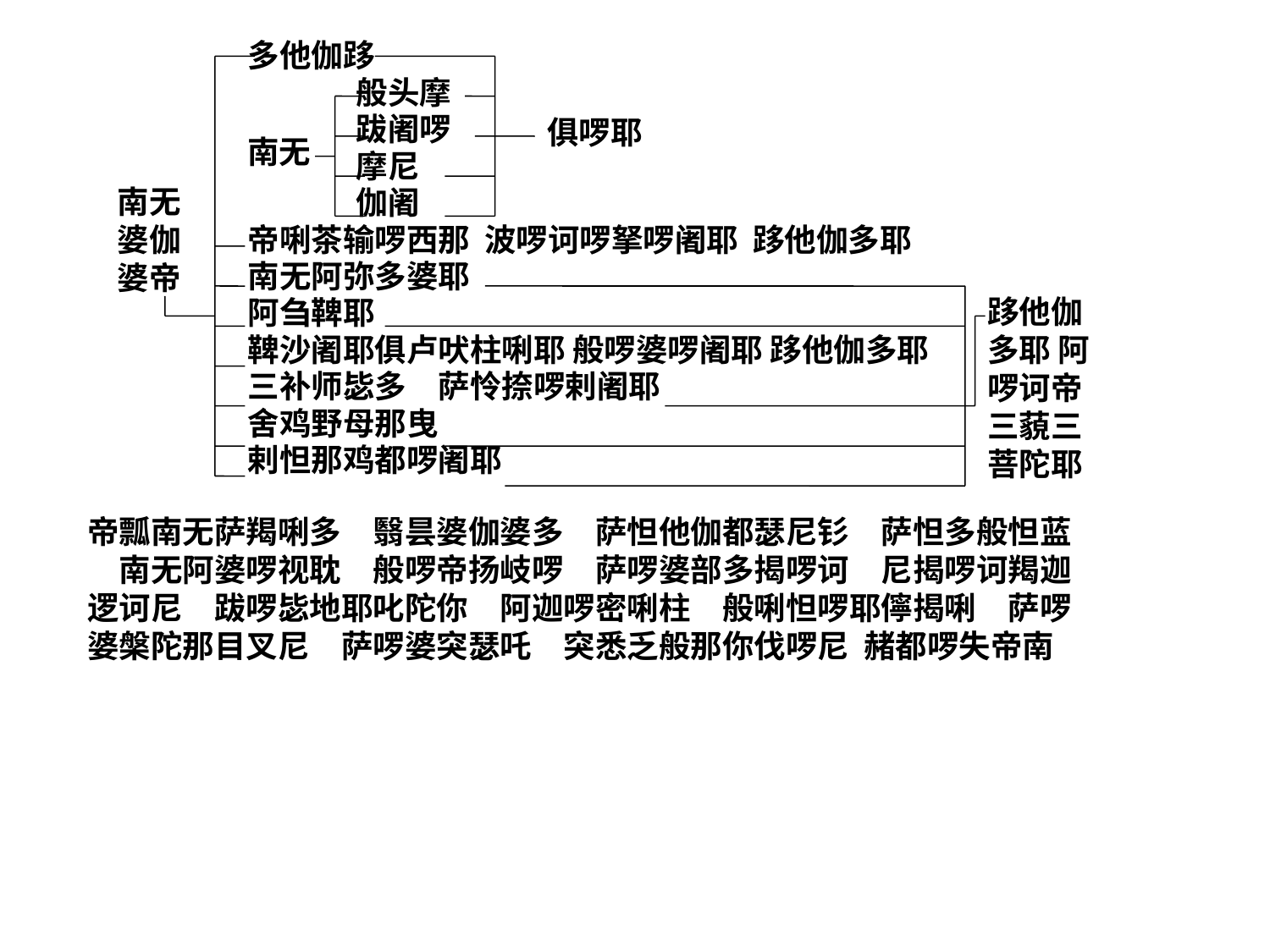

多他伽跢
              般头摩
              跋阇啰
              摩尼
              伽阇
帝唎茶输啰西那  波啰诃啰拏啰阇耶  跢他伽多耶
南无阿弥多婆耶
阿刍鞞耶
鞞沙阇耶俱卢吠柱唎耶 般啰婆啰阇耶 跢他伽多耶
三补师毖多　萨怜捺啰剌阇耶
舍鸡野母那曳
剌怛那鸡都啰阇耶

俱啰耶
南无

南无婆伽婆帝

跢他伽多耶 阿啰诃帝 三藐三菩陀耶

帝瓢南无萨羯唎多　翳昙婆伽婆多　萨怛他伽都瑟尼钐　萨怛多般怛蓝　南无阿婆啰视耽　般啰帝扬岐啰　萨啰婆部多揭啰诃　尼揭啰诃羯迦逻诃尼　跋啰毖地耶叱陀你　阿迦啰密唎柱　般唎怛啰耶儜揭唎　萨啰婆槃陀那目叉尼　萨啰婆突瑟吒　突悉乏般那你伐啰尼  赭都啰失帝南